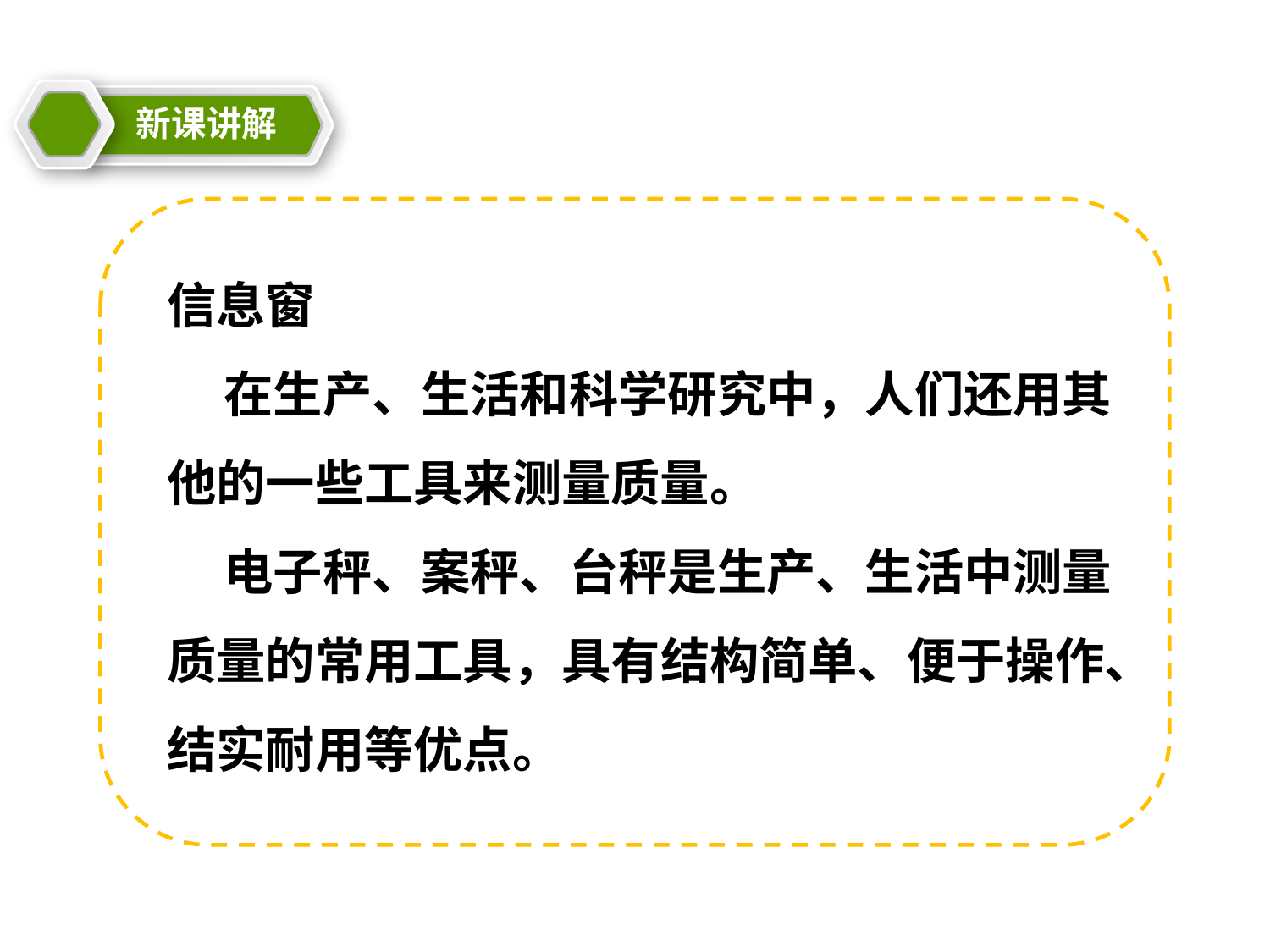

新课讲解
教学目标

信息窗
    在生产、生活和科学研究中，人们还用其他的一些工具来测量质量。
    电子秤、案秤、台秤是生产、生活中测量质量的常用工具，具有结构简单、便于操作、结实耐用等优点。